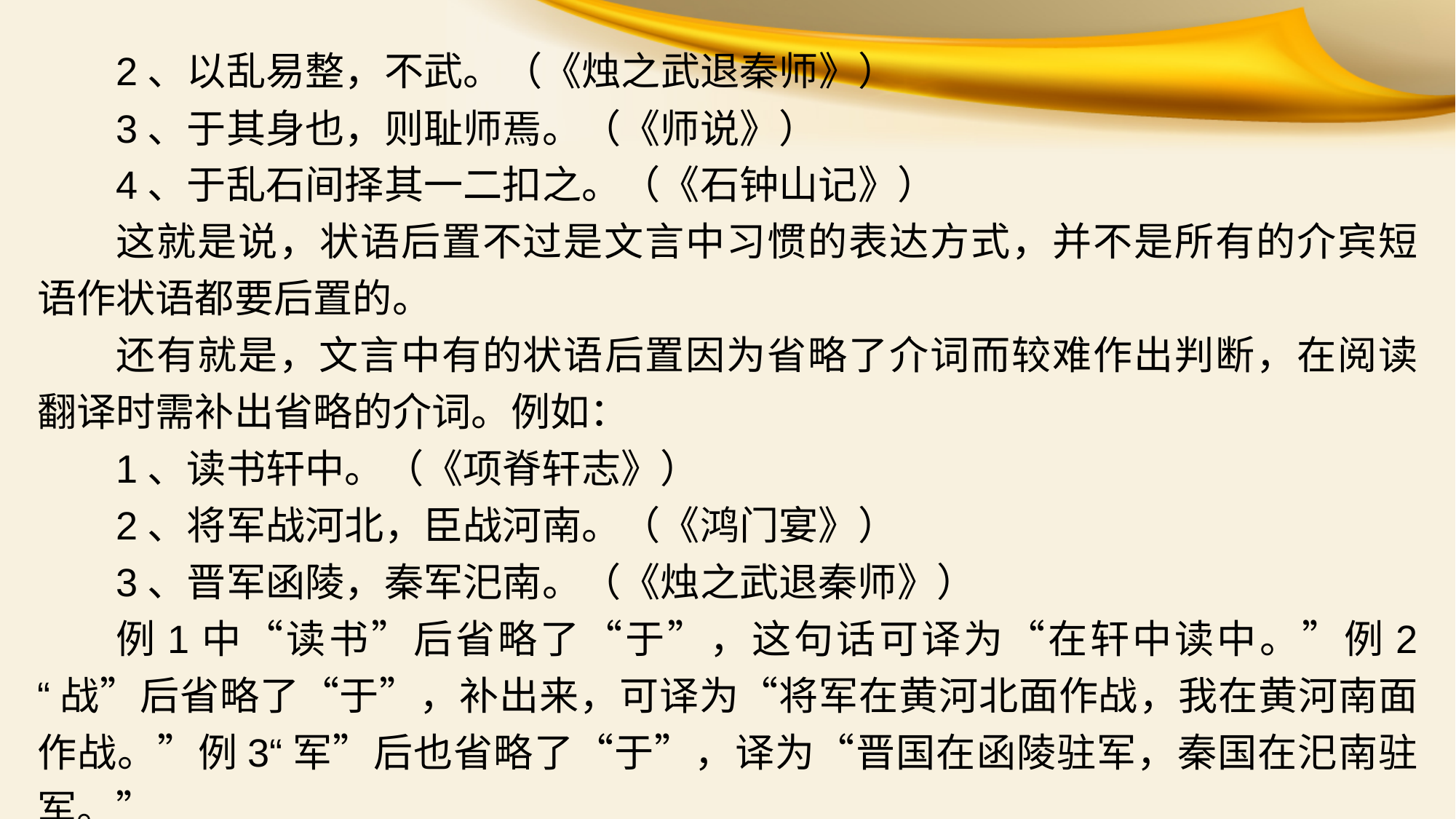

2、以乱易整，不武。（《烛之武退秦师》）
3、于其身也，则耻师焉。（《师说》）
4、于乱石间择其一二扣之。（《石钟山记》）
这就是说，状语后置不过是文言中习惯的表达方式，并不是所有的介宾短语作状语都要后置的。
还有就是，文言中有的状语后置因为省略了介词而较难作出判断，在阅读翻译时需补出省略的介词。例如：
1、读书轩中。（《项脊轩志》）
2、将军战河北，臣战河南。（《鸿门宴》）
3、晋军函陵，秦军汜南。（《烛之武退秦师》）
例1中“读书”后省略了“于”，这句话可译为“在轩中读中。”例2“战”后省略了“于”，补出来，可译为“将军在黄河北面作战，我在黄河南面作战。”例3“军”后也省略了“于”，译为“晋国在函陵驻军，秦国在汜南驻军。”